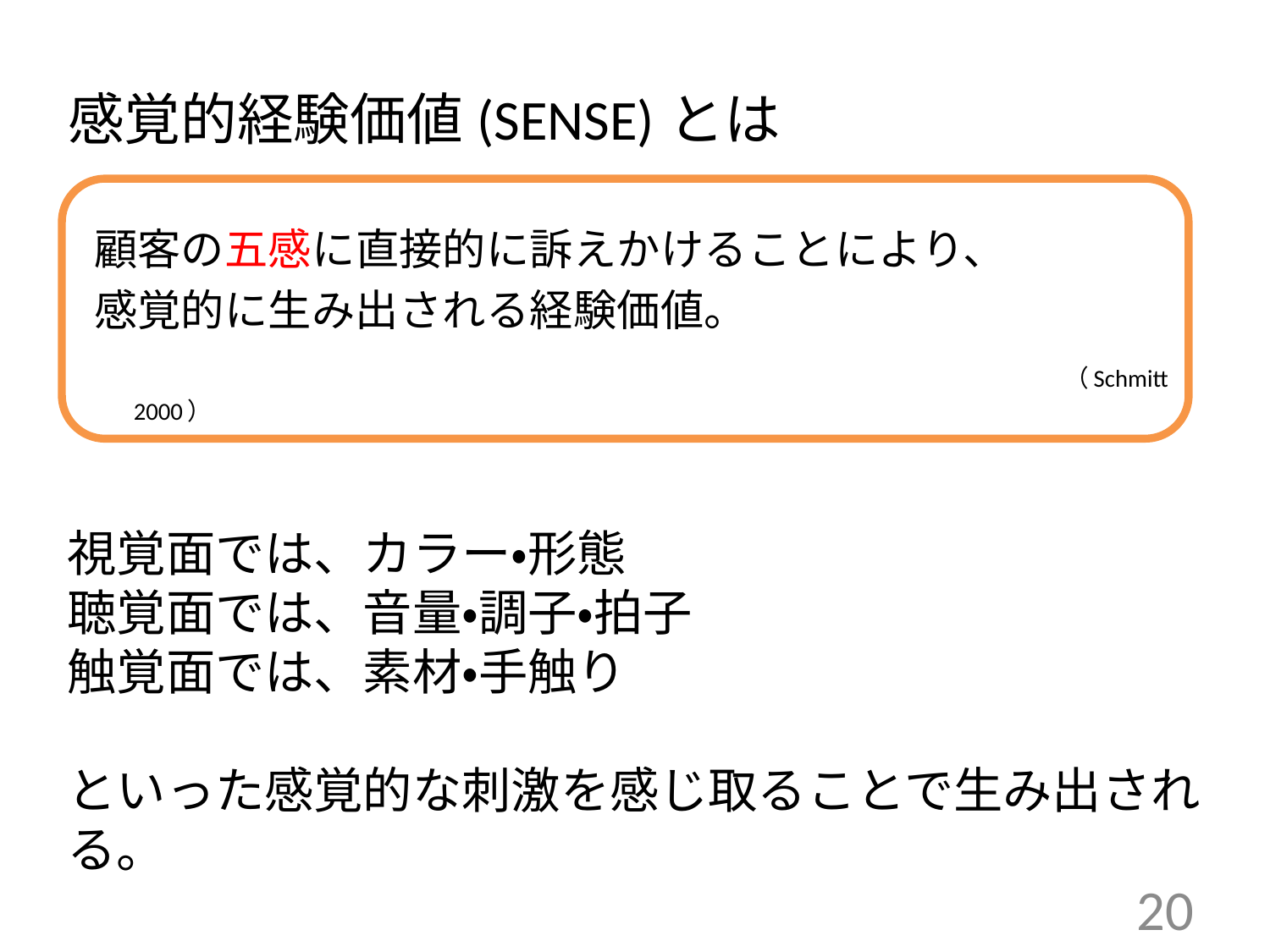

# 感覚的経験価値(SENSE)とは

顧客の五感に直接的に訴えかけることにより、
感覚的に生み出される経験価値。
　　　　　　　　　　　　　　　       　　　　　　　　 （Schmitt 2000）

視覚面では、カラー・形態
聴覚面では、音量・調子・拍子
触覚面では、素材・手触り

といった感覚的な刺激を感じ取ることで生み出される。
20
正しく管理されれば、企業や製品を差別化する